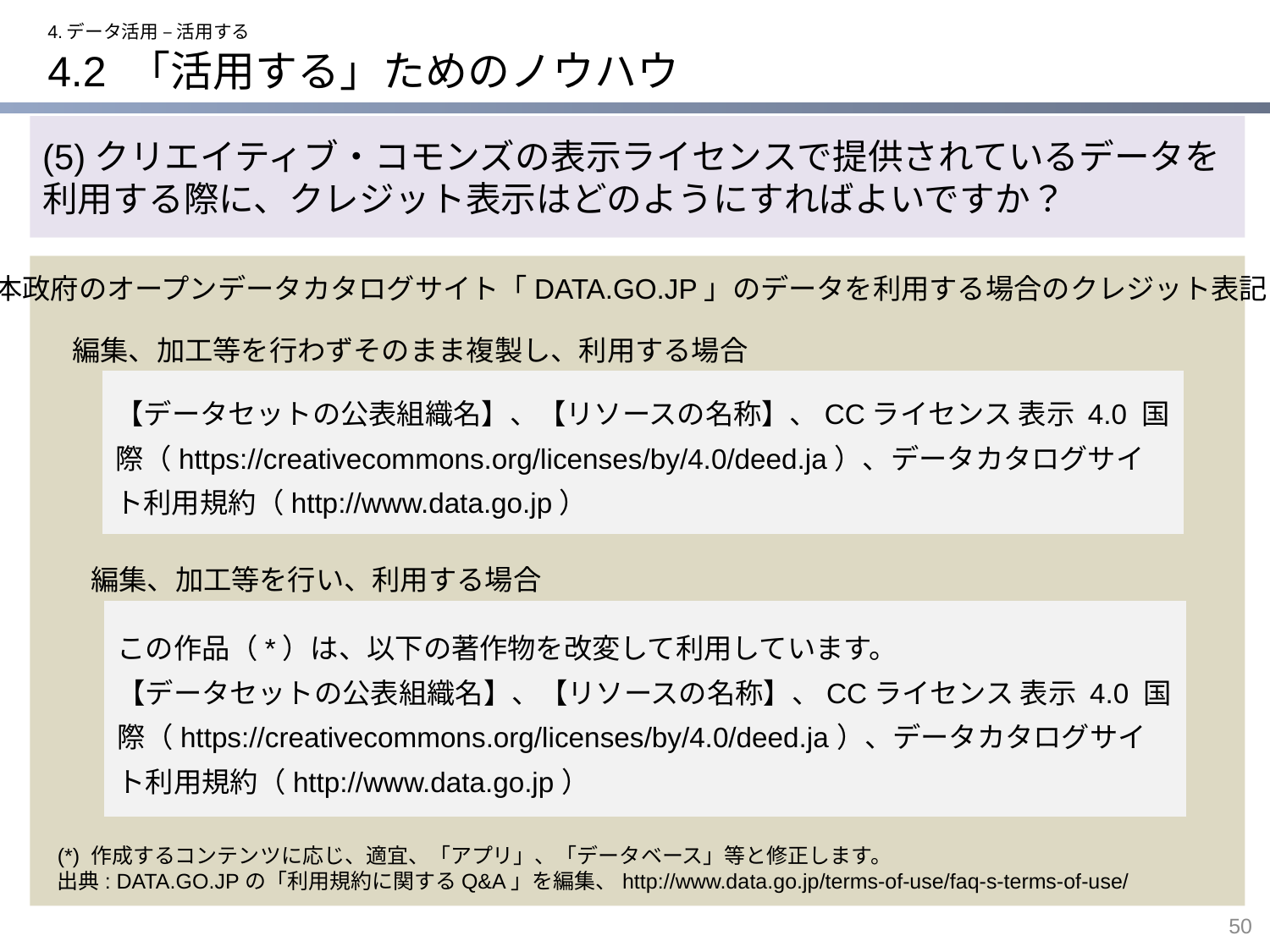

4.データ活用 – 活用する
# 4.2 「活用する」ためのノウハウ
(5)クリエイティブ・コモンズの表示ライセンスで提供されているデータを利用する際に、クレジット表示はどのようにすればよいですか？

日本政府のオープンデータカタログサイト「DATA.GO.JP」のデータを利用する場合のクレジット表記
編集、加工等を行わずそのまま複製し、利用する場合
【データセットの公表組織名】、【リソースの名称】、CCライセンス 表示 4.0 国際（https://creativecommons.org/licenses/by/4.0/deed.ja）、データカタログサイト利用規約（http://www.data.go.jp）
編集、加工等を行い、利用する場合
この作品（*）は、以下の著作物を改変して利用しています。
【データセットの公表組織名】、【リソースの名称】、CCライセンス 表示 4.0 国際（https://creativecommons.org/licenses/by/4.0/deed.ja）、データカタログサイト利用規約（http://www.data.go.jp）
(*) 作成するコンテンツに応じ、適宜、「アプリ」、「データベース」等と修正します。
出典: DATA.GO.JPの「利用規約に関するQ&A」を編集、http://www.data.go.jp/terms-of-use/faq-s-terms-of-use/
50